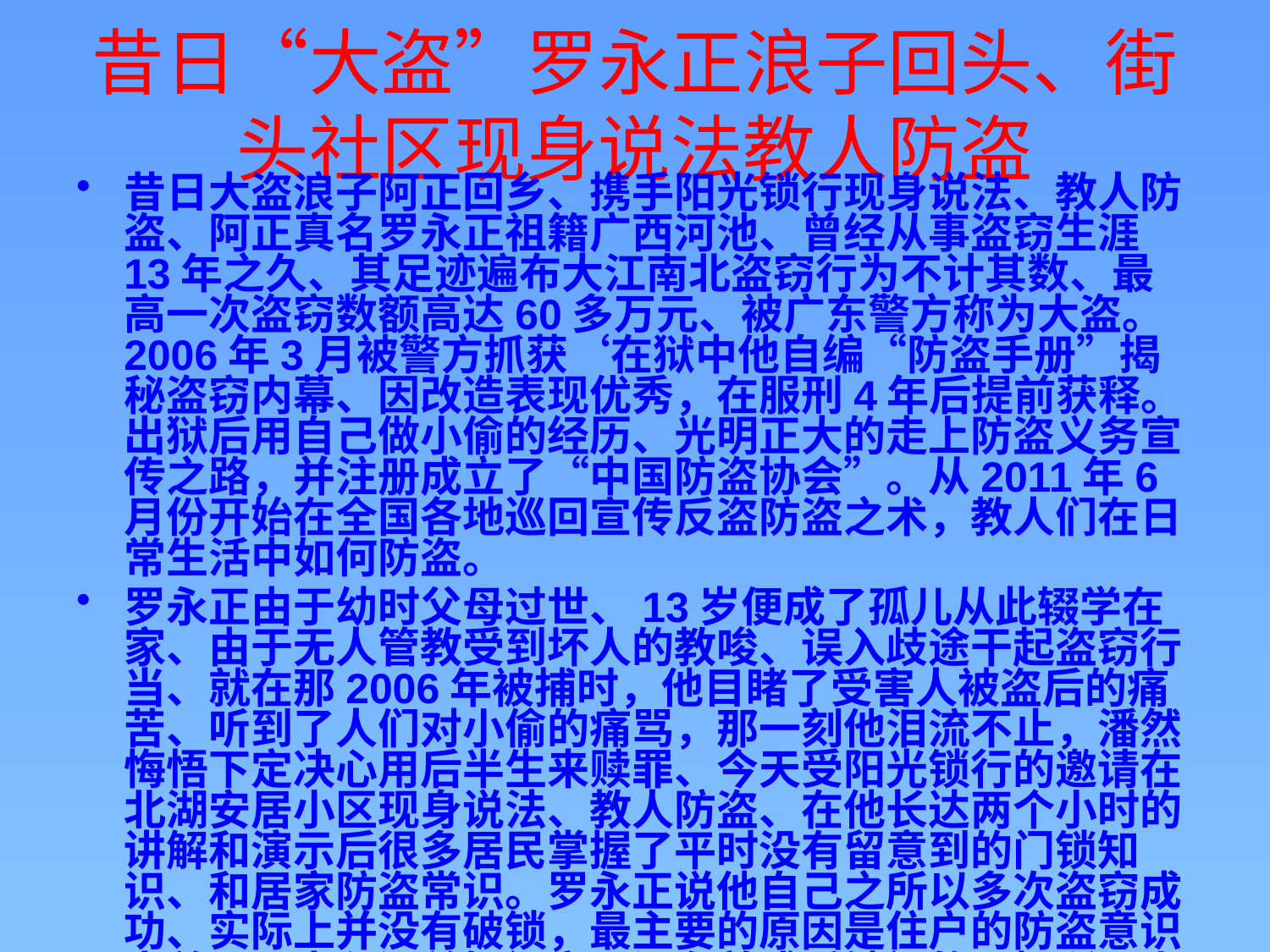

昔日“大盗”罗永正浪子回头、街头社区现身说法教人防盗
昔日大盗浪子阿正回乡、携手阳光锁行现身说法、教人防盗、阿正真名罗永正祖籍广西河池、曾经从事盗窃生涯13年之久、其足迹遍布大江南北盗窃行为不计其数、最高一次盗窃数额高达60多万元、被广东警方称为大盗。2006年3月被警方抓获‘在狱中他自编“防盗手册”揭秘盗窃内幕、因改造表现优秀，在服刑4年后提前获释。出狱后用自己做小偷的经历、光明正大的走上防盗义务宣传之路，并注册成立了“中国防盗协会”。从2011年6月份开始在全国各地巡回宣传反盗防盗之术，教人们在日常生活中如何防盗。
罗永正由于幼时父母过世、13岁便成了孤儿从此辍学在家、由于无人管教受到坏人的教唆、误入歧途干起盗窃行当、就在那2006年被捕时，他目睹了受害人被盗后的痛苦、听到了人们对小偷的痛骂，那一刻他泪流不止，潘然悔悟下定决心用后半生来赎罪、今天受阳光锁行的邀请在北湖安居小区现身说法、教人防盗、在他长达两个小时的讲解和演示后很多居民掌握了平时没有留意到的门锁知识、和居家防盗常识。罗永正说他自己之所以多次盗窃成功、实际上并没有破锁，最主要的原因是住户的防盗意识太差了、出入没关好门窗、没有养成反锁门的习惯所以小偷就能轻易的盗窃成功。他还说“市民不应该过于依赖门锁、而要时刻保持警觉的防盗意识、做到人防 技防 物防相结合。